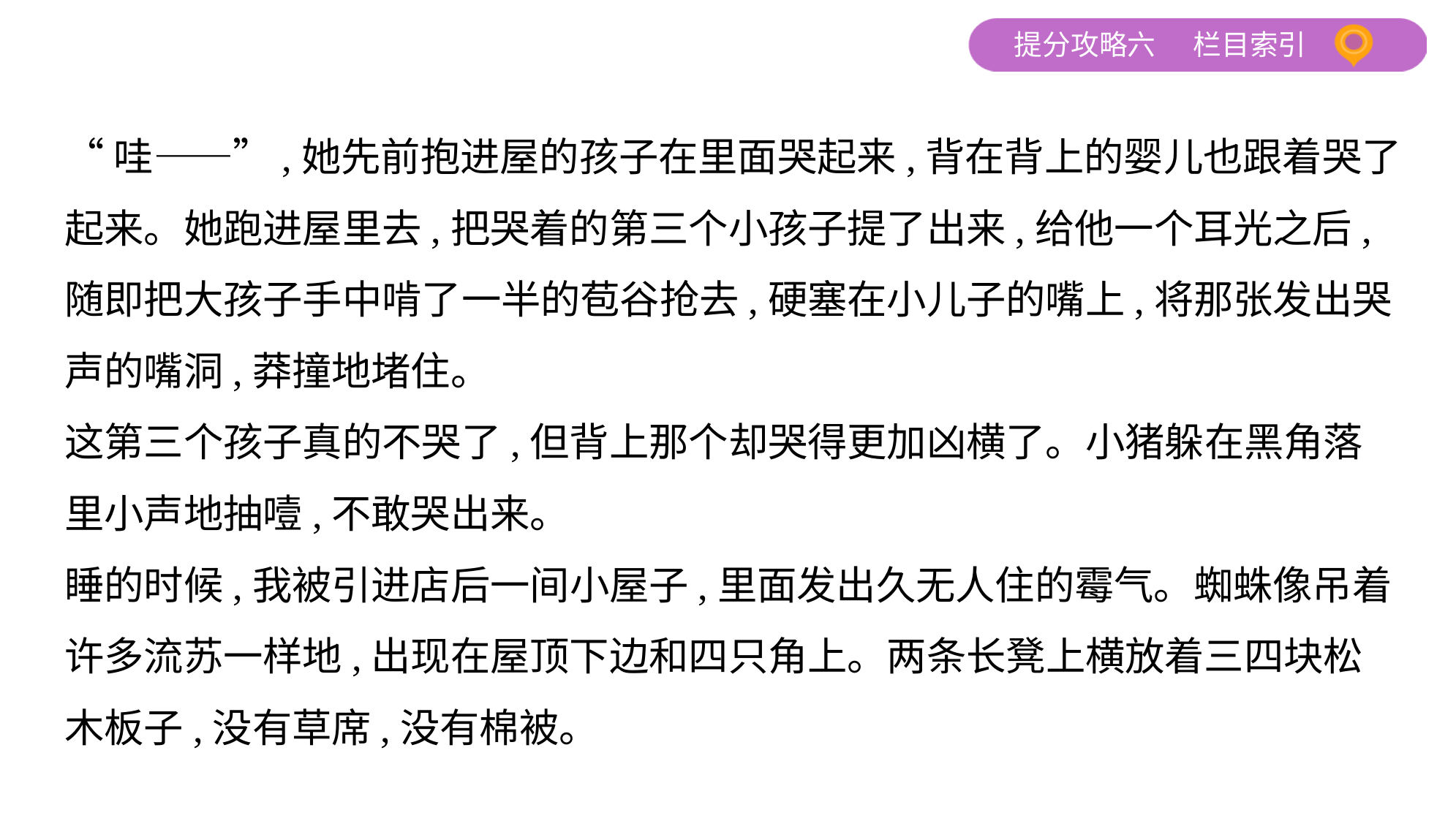

“哇——”,她先前抱进屋的孩子在里面哭起来,背在背上的婴儿也跟着哭了
起来。她跑进屋里去,把哭着的第三个小孩子提了出来,给他一个耳光之后,
随即把大孩子手中啃了一半的苞谷抢去,硬塞在小儿子的嘴上,将那张发出哭
声的嘴洞,莽撞地堵住。
这第三个孩子真的不哭了,但背上那个却哭得更加凶横了。小猪躲在黑角落
里小声地抽噎,不敢哭出来。
睡的时候,我被引进店后一间小屋子,里面发出久无人住的霉气。蜘蛛像吊着
许多流苏一样地,出现在屋顶下边和四只角上。两条长凳上横放着三四块松
木板子,没有草席,没有棉被。